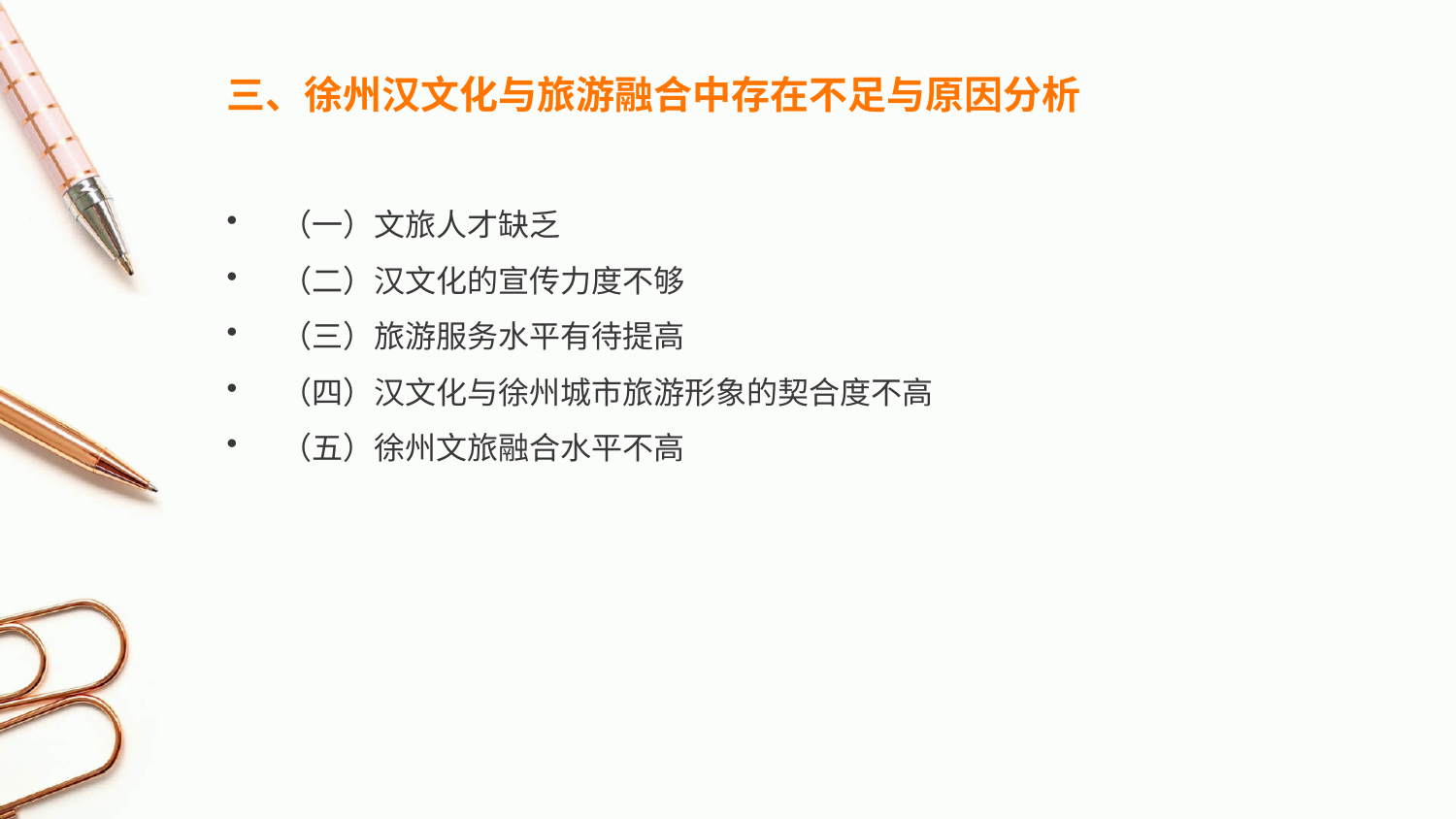

三、徐州汉文化与旅游融合中存在不足与原因分析
（一）文旅人才缺乏
（二）汉文化的宣传力度不够
（三）旅游服务水平有待提高
（四）汉文化与徐州城市旅游形象的契合度不高
（五）徐州文旅融合水平不高